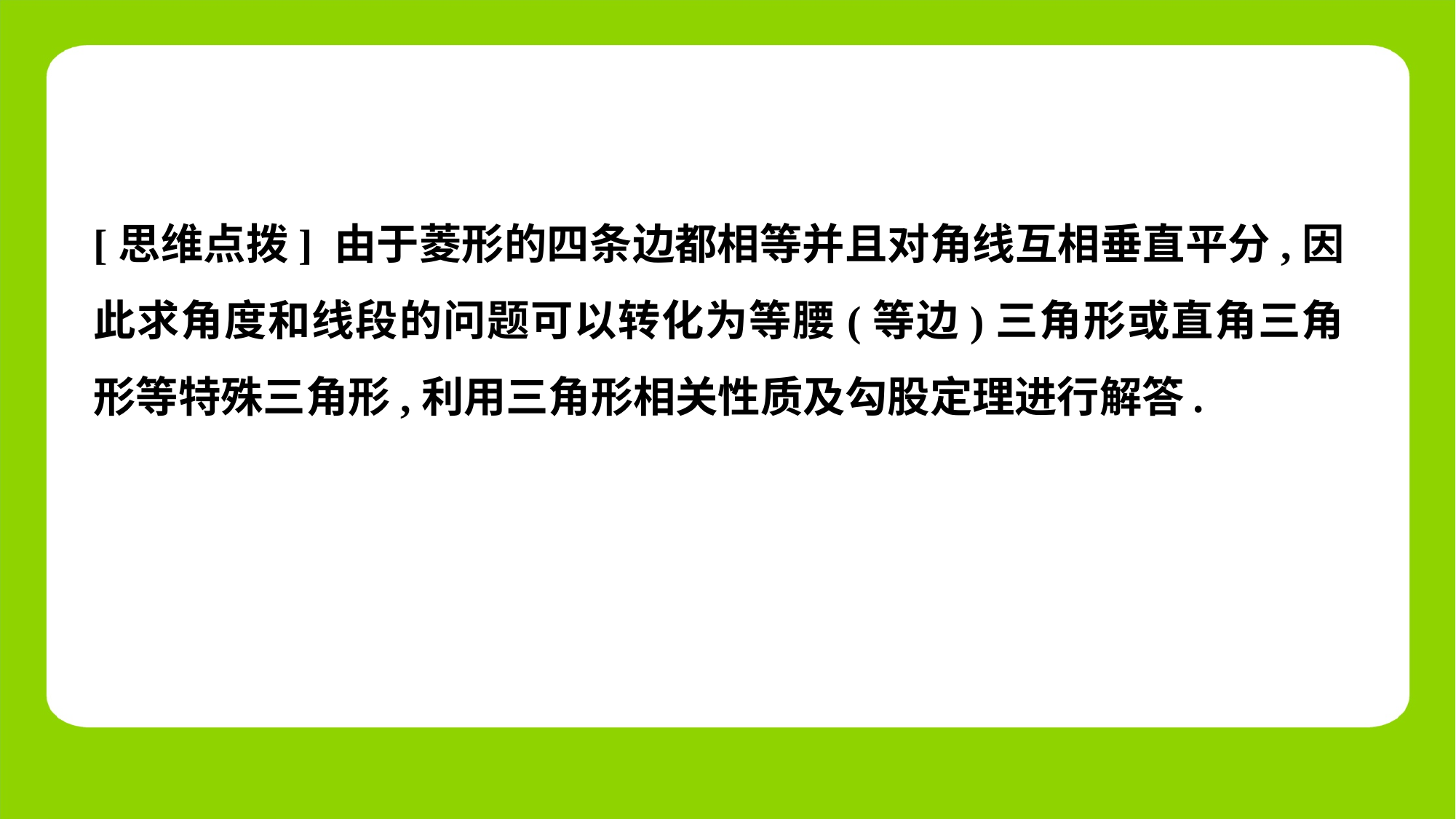

[思维点拨] 由于菱形的四条边都相等并且对角线互相垂直平分,因此求角度和线段的问题可以转化为等腰(等边)三角形或直角三角形等特殊三角形,利用三角形相关性质及勾股定理进行解答.